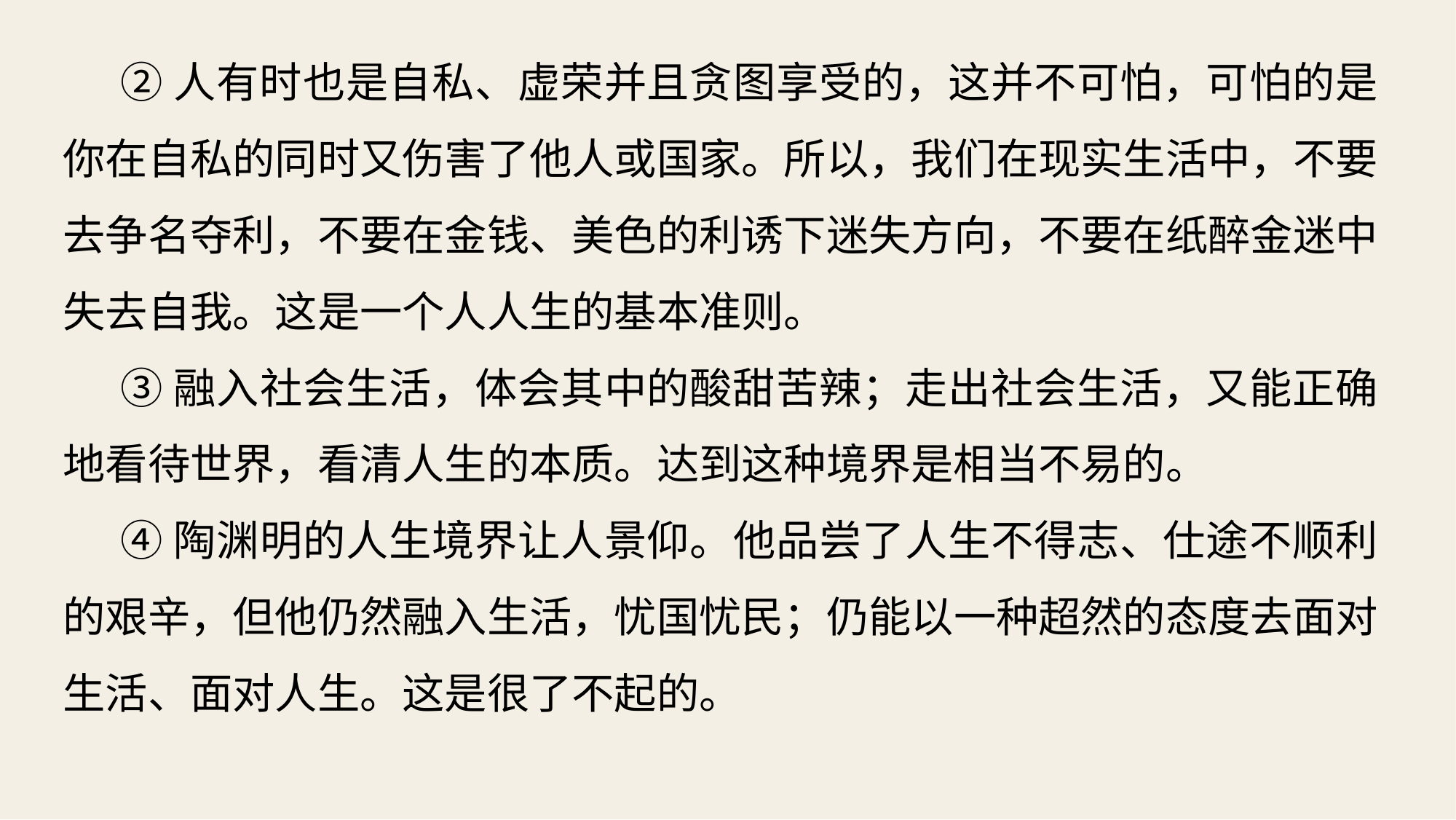

②人有时也是自私、虚荣并且贪图享受的，这并不可怕，可怕的是你在自私的同时又伤害了他人或国家。所以，我们在现实生活中，不要去争名夺利，不要在金钱、美色的利诱下迷失方向，不要在纸醉金迷中失去自我。这是一个人人生的基本准则。
  ③融入社会生活，体会其中的酸甜苦辣；走出社会生活，又能正确地看待世界，看清人生的本质。达到这种境界是相当不易的。
  ④陶渊明的人生境界让人景仰。他品尝了人生不得志、仕途不顺利的艰辛，但他仍然融入生活，忧国忧民；仍能以一种超然的态度去面对生活、面对人生。这是很了不起的。